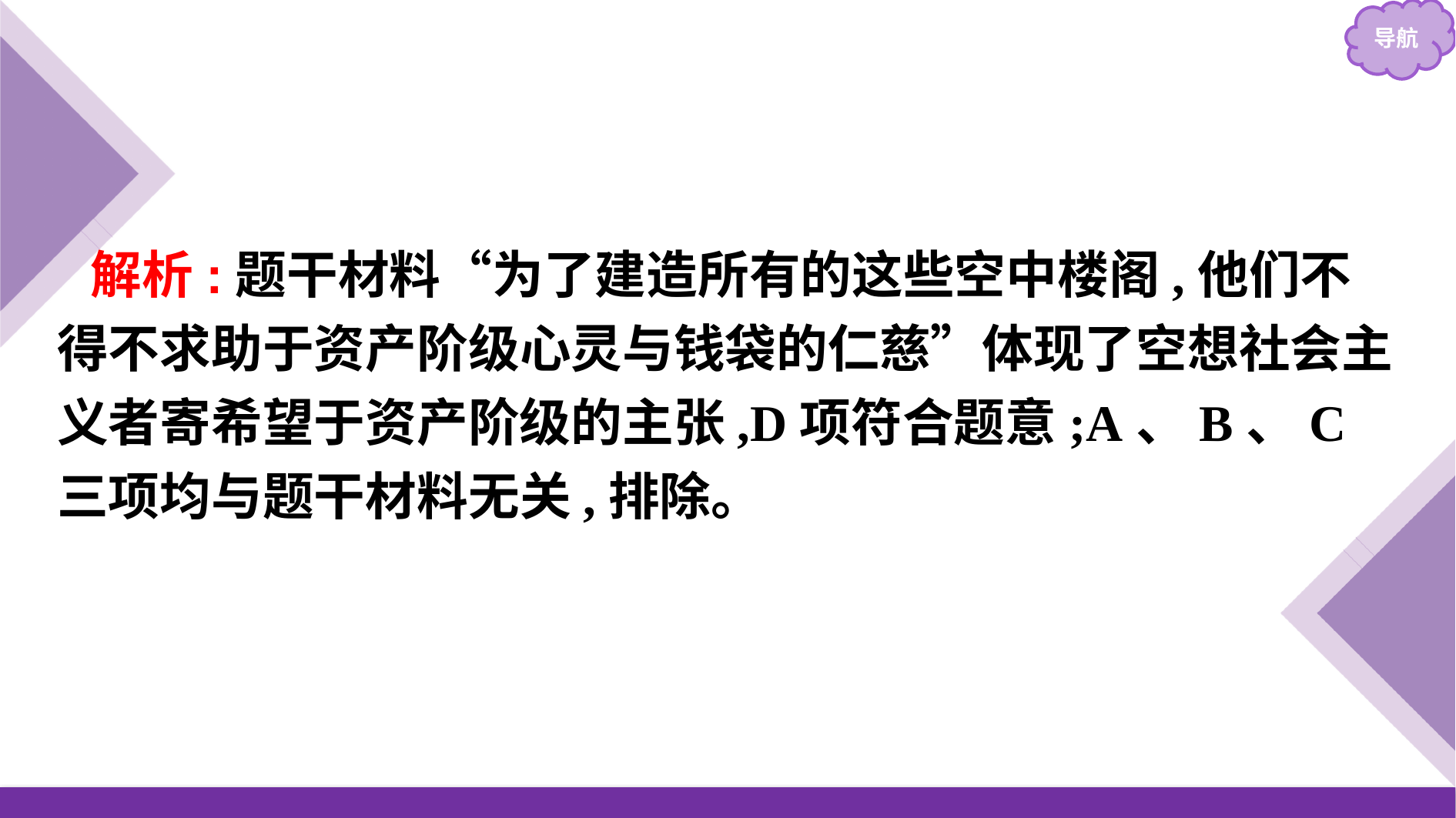

解析:题干材料“为了建造所有的这些空中楼阁,他们不得不求助于资产阶级心灵与钱袋的仁慈”体现了空想社会主义者寄希望于资产阶级的主张,D项符合题意;A、B、C三项均与题干材料无关,排除。